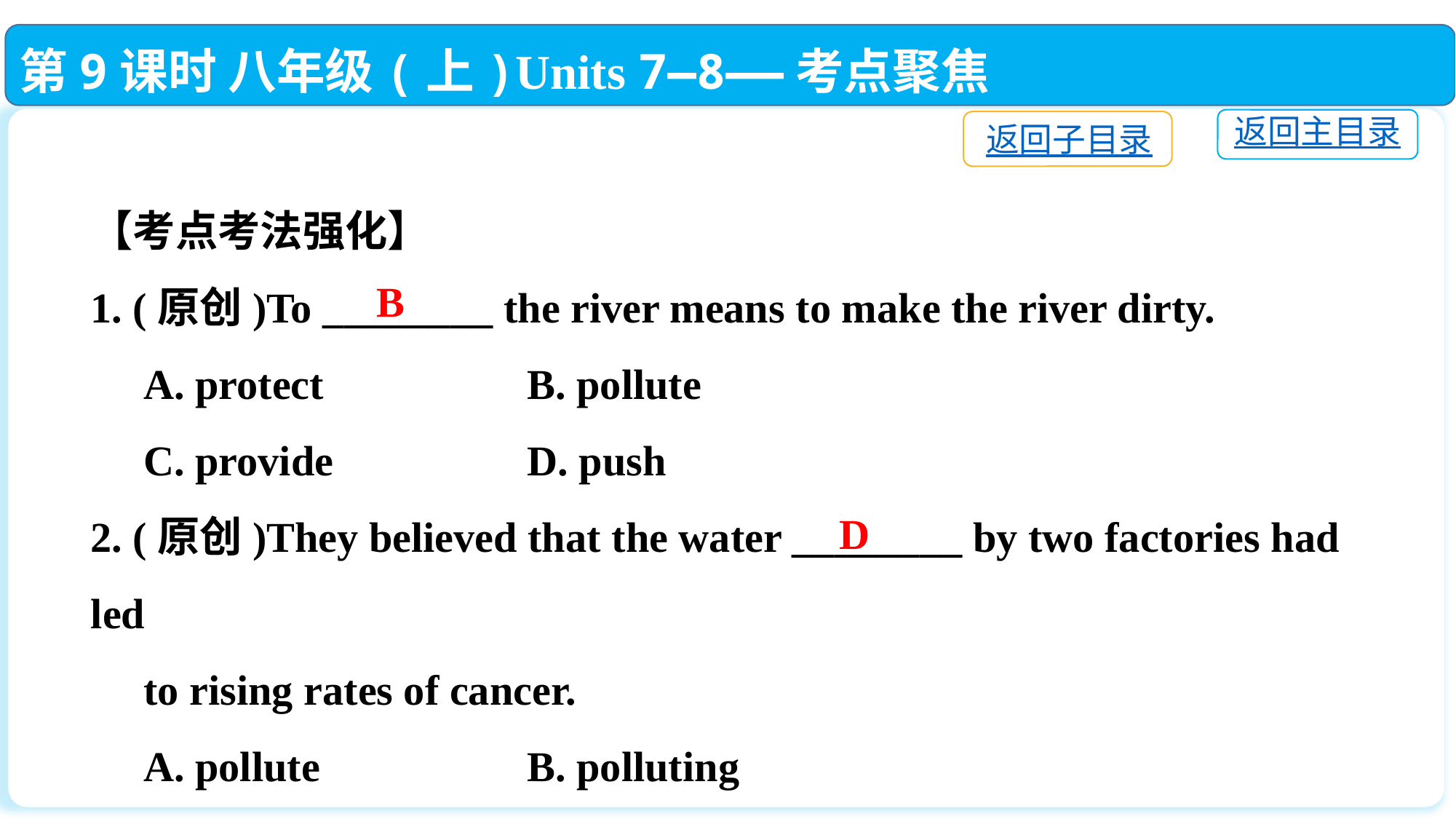

第9课时 八年级(上)Units 7—8——考点聚焦

返回主目录

返回子目录
【考点考法强化】
1. (原创)To ________ the river means to make the river dirty.
     A. protect		B. pollute
     C. provide 		D. push
2. (原创)They believed that the water ________ by two factories had led
     to rising rates of cancer.
     A. pollute		B. polluting
     C. to pollute		D. polluted
B
D